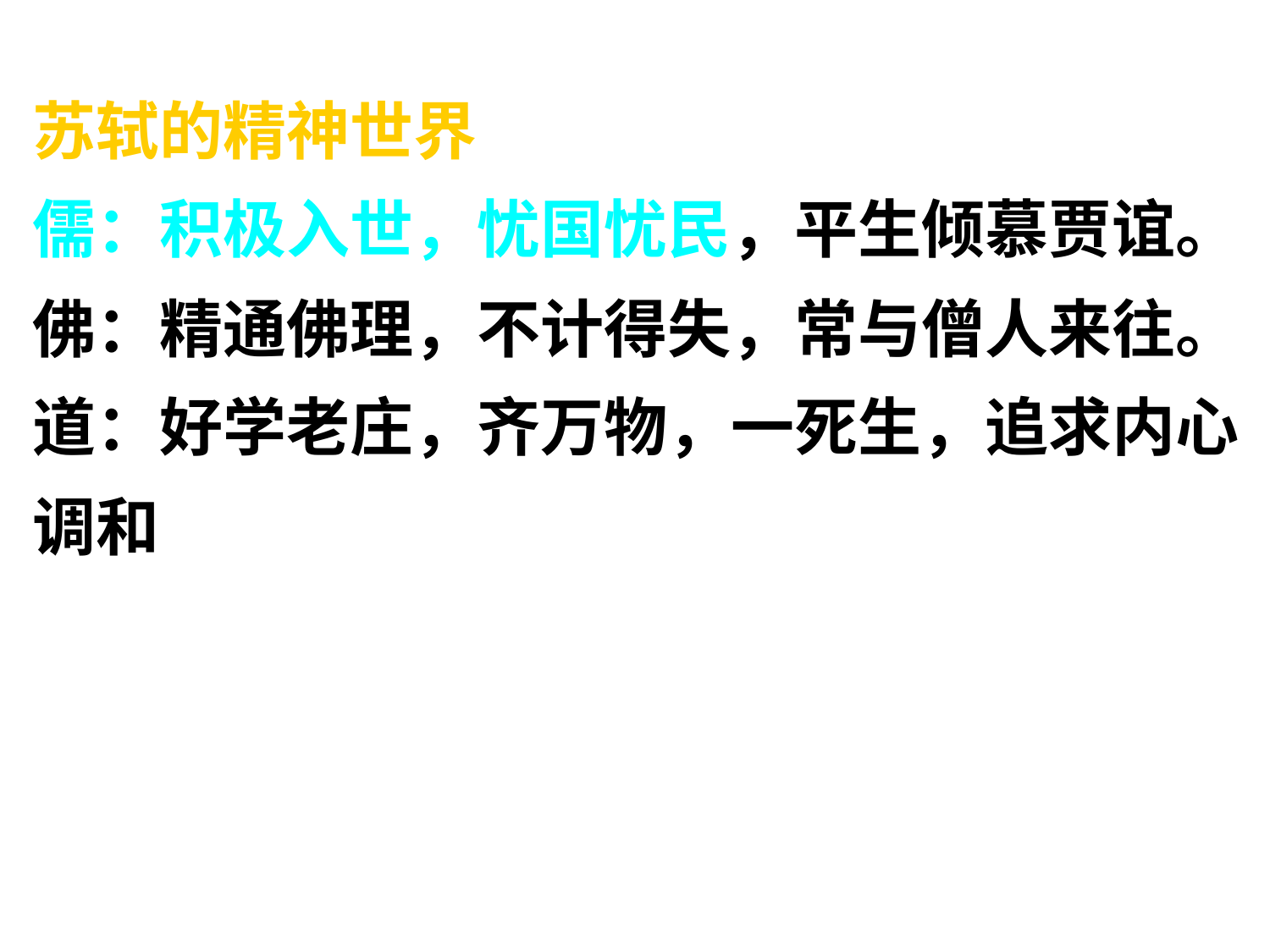

苏轼的精神世界
儒：积极入世，忧国忧民，平生倾慕贾谊。
佛：精通佛理，不计得失，常与僧人来往。
道：好学老庄，齐万物，一死生，追求内心调和